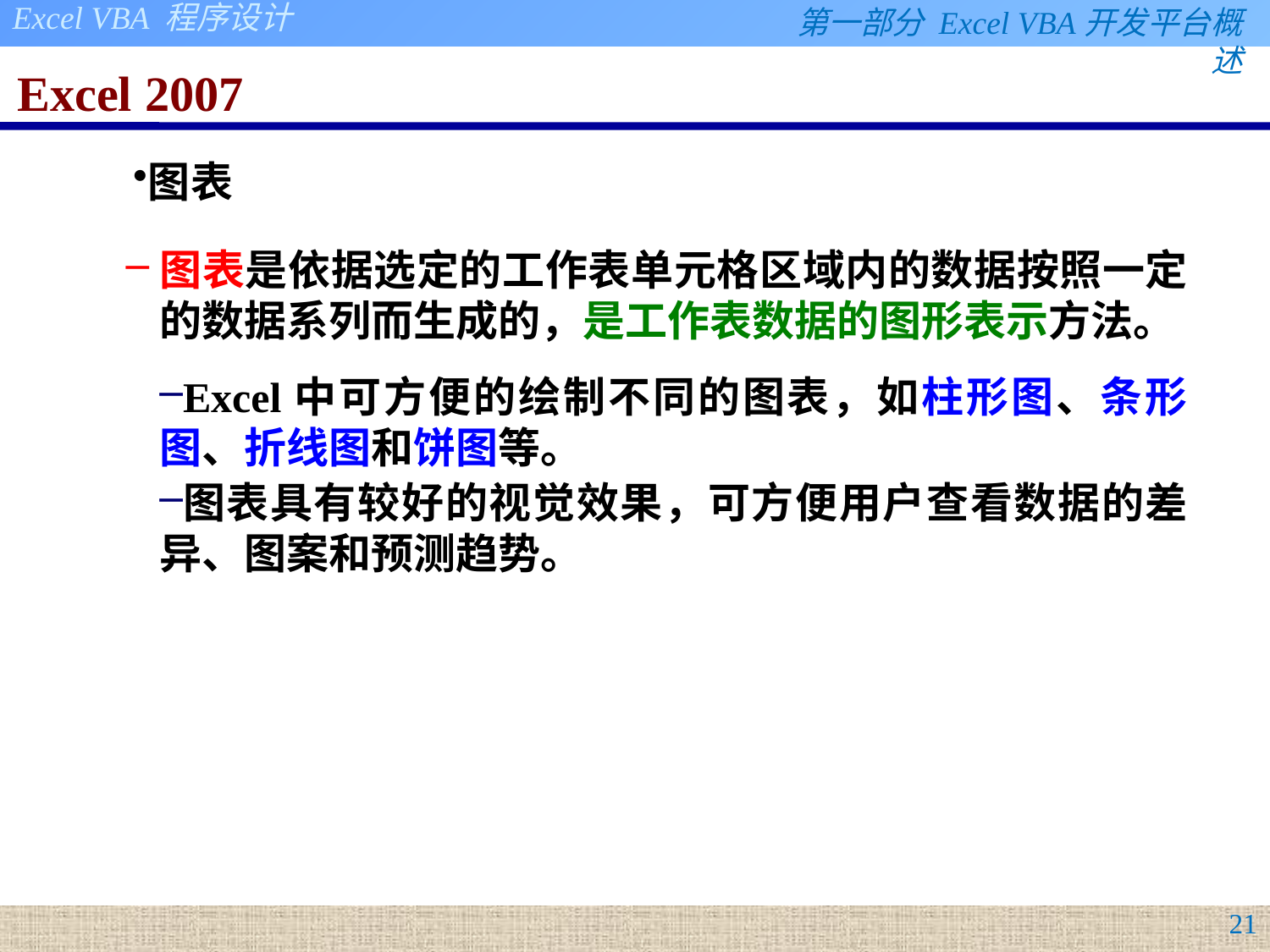

# Excel 2007
图表
图表是依据选定的工作表单元格区域内的数据按照一定的数据系列而生成的，是工作表数据的图形表示方法。
Excel中可方便的绘制不同的图表，如柱形图、条形图、折线图和饼图等。
图表具有较好的视觉效果，可方便用户查看数据的差异、图案和预测趋势。